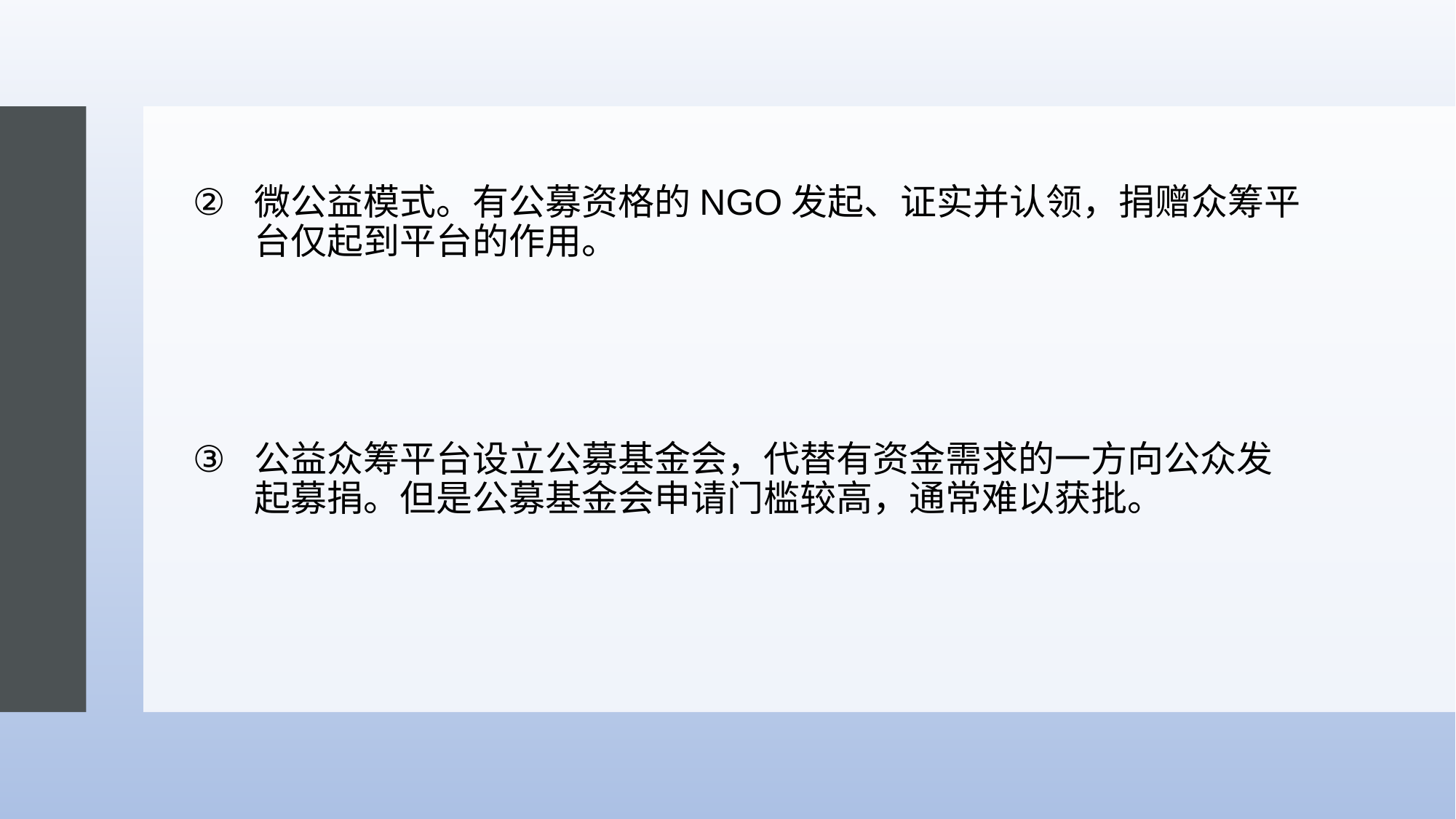

#

微公益模式。有公募资格的NGO发起、证实并认领，捐赠众筹平台仅起到平台的作用。

公益众筹平台设立公募基金会，代替有资金需求的一方向公众发起募捐。但是公募基金会申请门槛较高，通常难以获批。